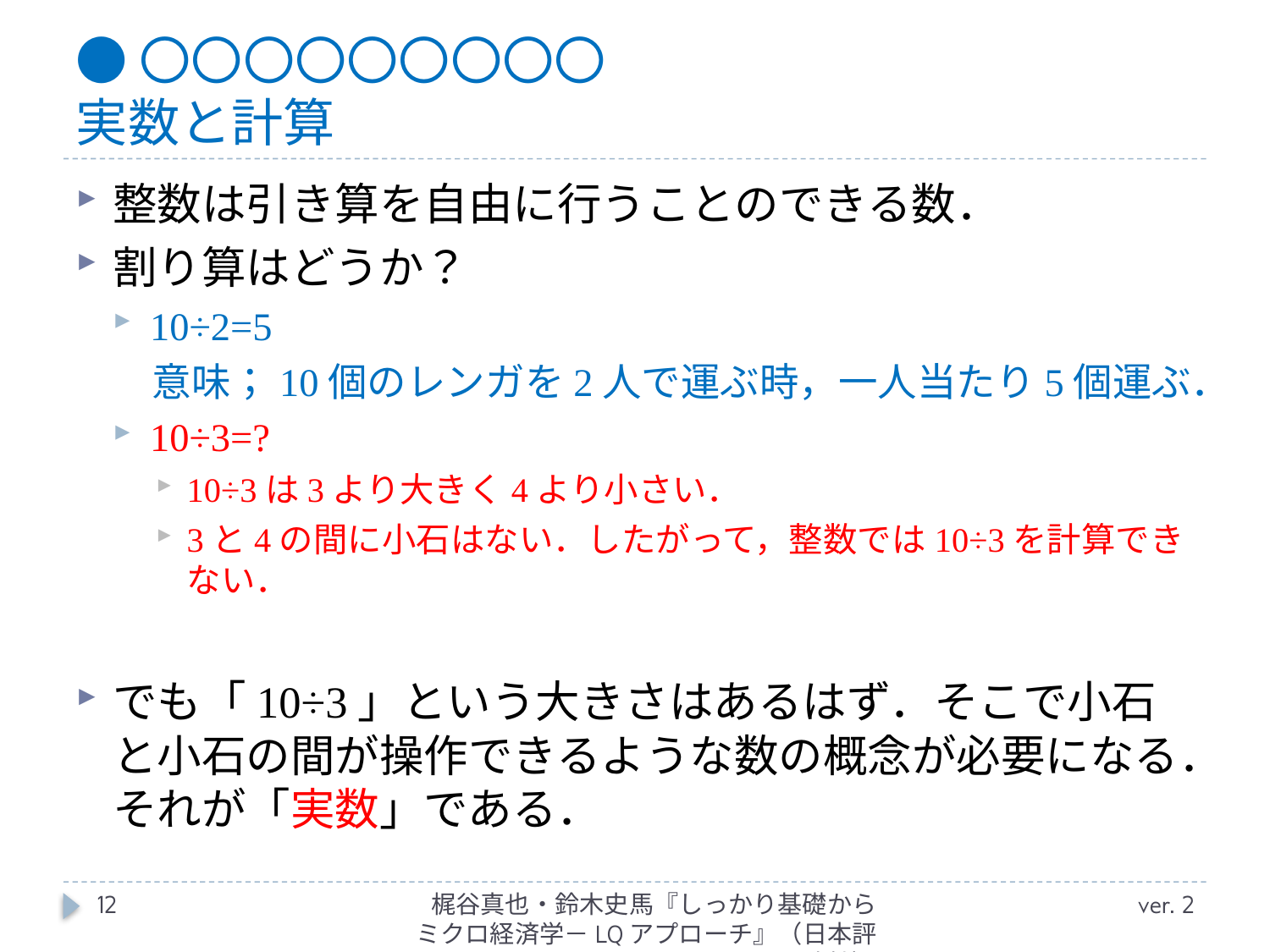

# ●〇〇〇〇〇〇〇〇〇 実数と計算
整数は引き算を自由に行うことのできる数．
割り算はどうか？
10÷2=5
　意味；10個のレンガを2人で運ぶ時，一人当たり5個運ぶ．
10÷3=?
10÷3は3より大きく4より小さい．
3と4の間に小石はない．したがって，整数では10÷3を計算できない．

でも「10÷3」という大きさはあるはず．そこで小石と小石の間が操作できるような数の概念が必要になる．それが「実数」である．

12
梶谷真也・鈴木史馬『しっかり基礎からミクロ経済学－LQアプローチ』（日本評論社）
ver. 2